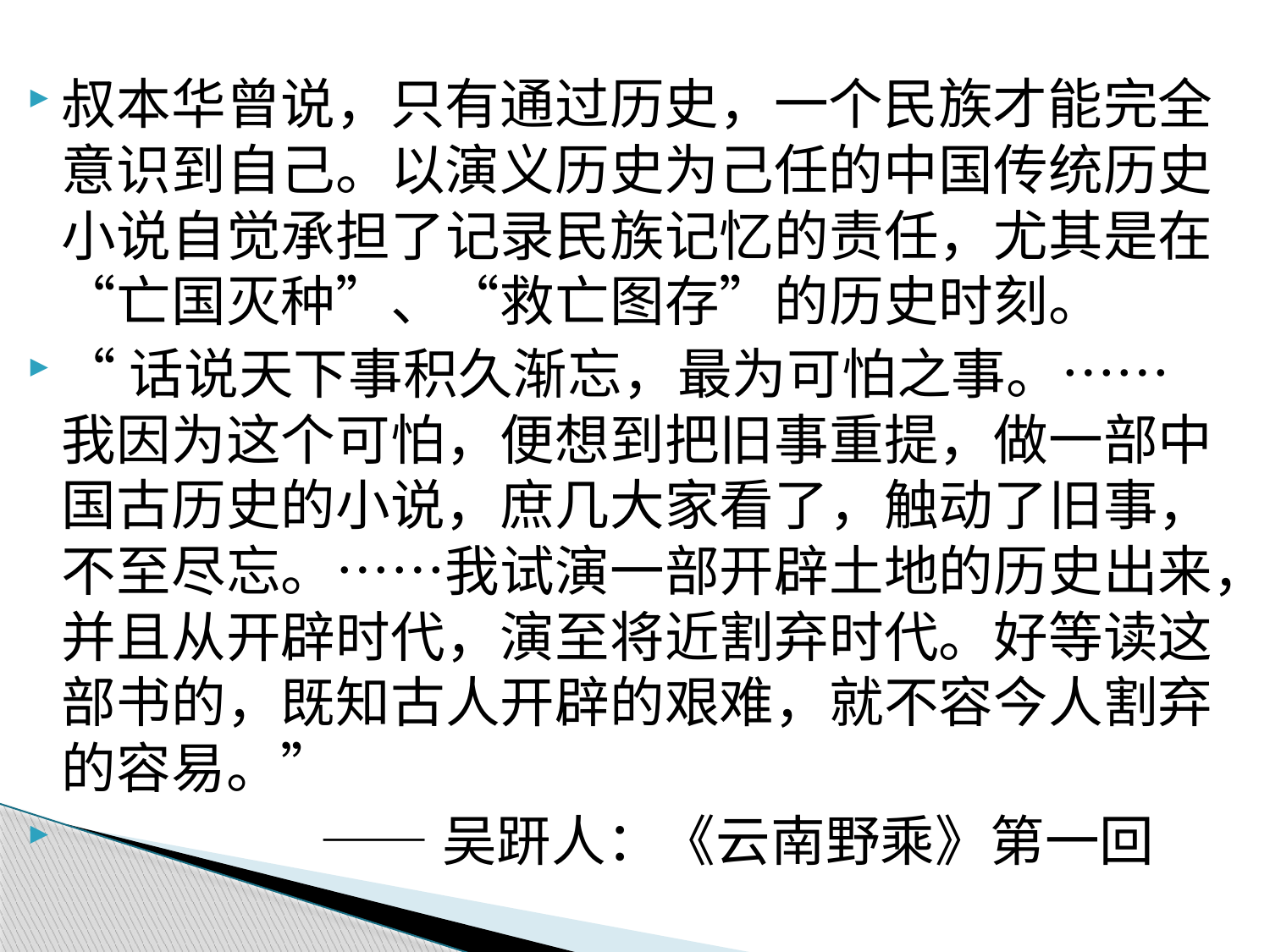

叔本华曾说，只有通过历史，一个民族才能完全意识到自己。以演义历史为己任的中国传统历史小说自觉承担了记录民族记忆的责任，尤其是在“亡国灭种”、“救亡图存”的历史时刻。
“话说天下事积久渐忘，最为可怕之事。……我因为这个可怕，便想到把旧事重提，做一部中国古历史的小说，庶几大家看了，触动了旧事，不至尽忘。……我试演一部开辟土地的历史出来，并且从开辟时代，演至将近割弃时代。好等读这部书的，既知古人开辟的艰难，就不容今人割弃的容易。”
                     ——吴趼人：《云南野乘》第一回